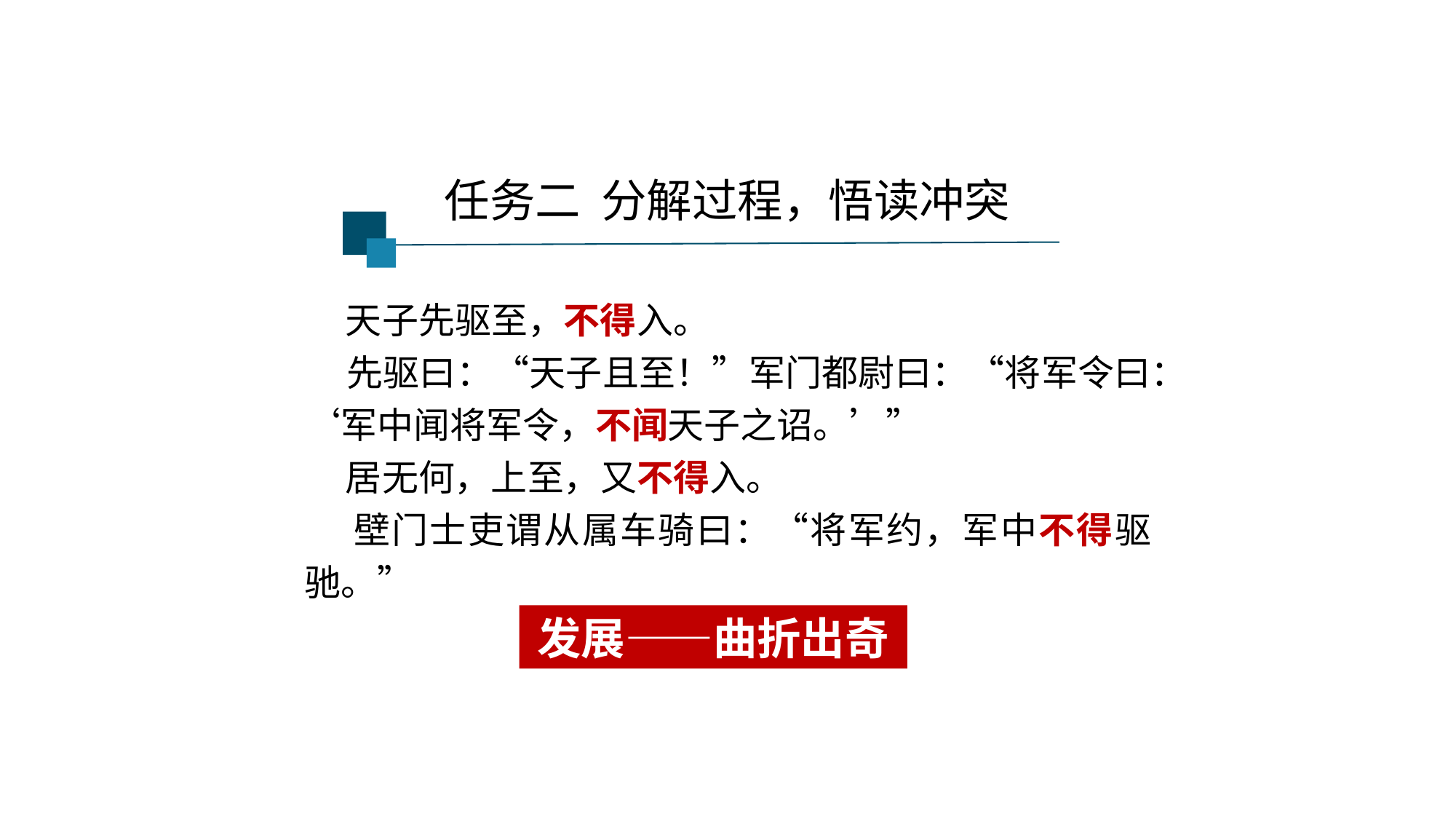

任务二  分解过程，悟读冲突

    天子先驱至，不得入。
    先驱曰：“天子且至！”军门都尉曰：“将军令曰：‘军中闻将军令，不闻天子之诏。’”
    居无何，上至，又不得入。
    壁门士吏谓从属车骑曰：“将军约，军中不得驱驰。”
发展——曲折出奇